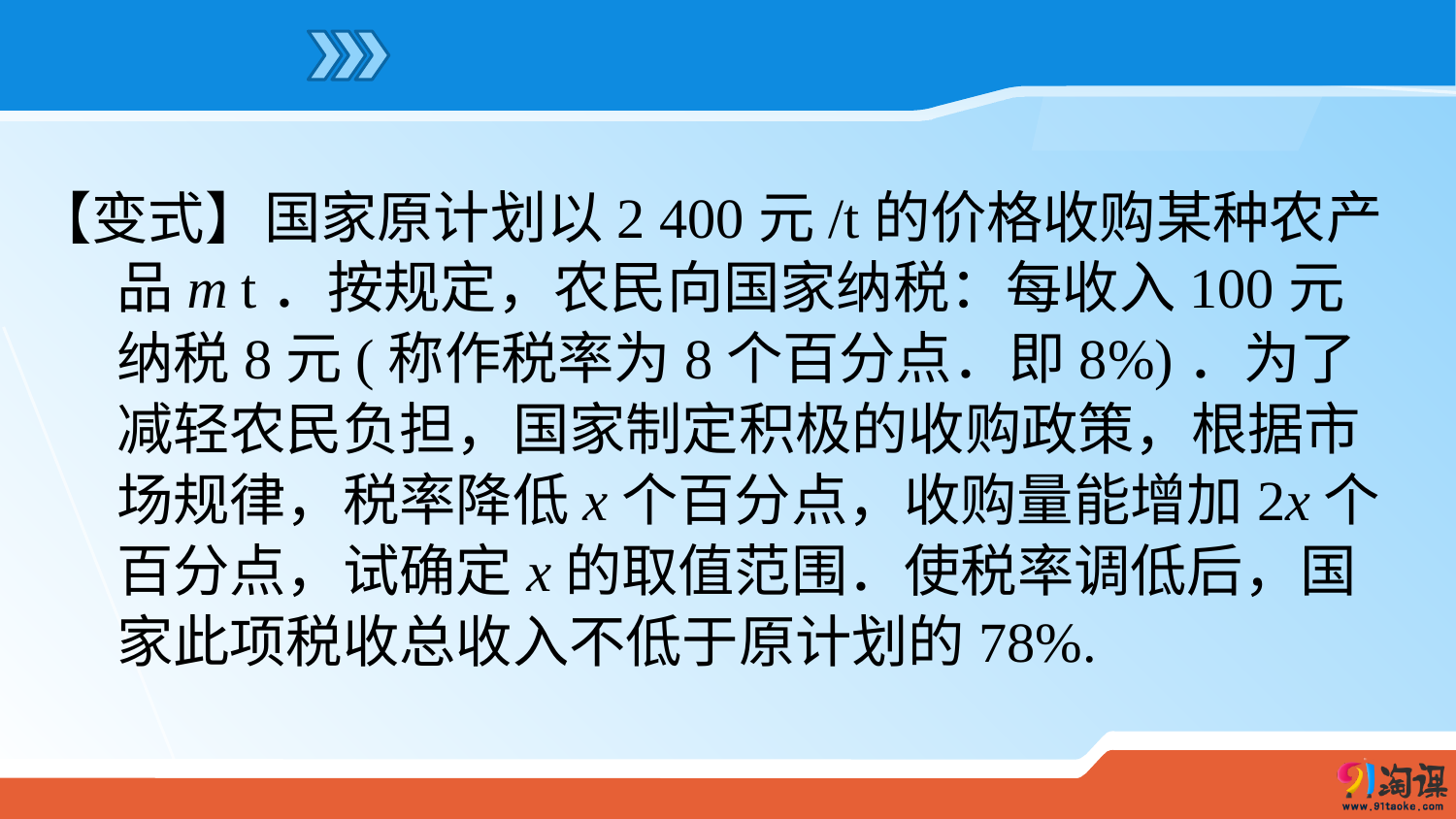

国家原计划以2 400元/t的价格收购某种农产品m t．按规定，农民向国家纳税：每收入100元纳税8元(称作税率为8个百分点．即8%)．为了减轻农民负担，国家制定积极的收购政策，根据市场规律，税率降低x个百分点，收购量能增加2x个百分点，试确定x的取值范围．使税率调低后，国家此项税收总收入不低于原计划的78%.

【变式】